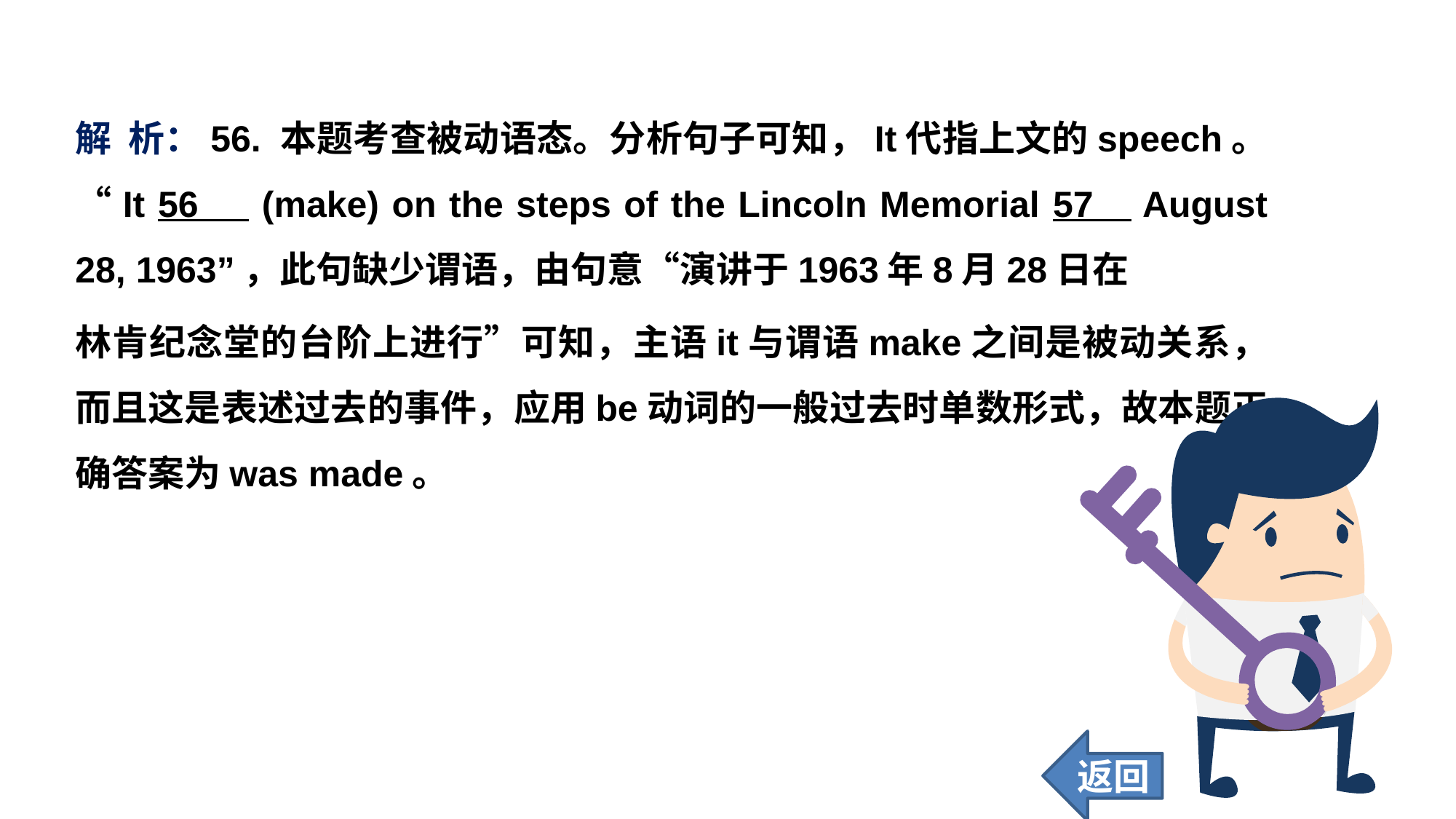

解  析：56. 本题考查被动语态。分析句子可知，It代指上文的speech。“It 56     (make) on the steps of the Lincoln Memorial 57    August 28, 1963”，此句缺少谓语，由句意“演讲于1963年8月28日在
林肯纪念堂的台阶上进行”可知，主语it与谓语make之间是被动关系，而且这是表述过去的事件，应用be动词的一般过去时单数形式，故本题正确答案为was made。

返回
256